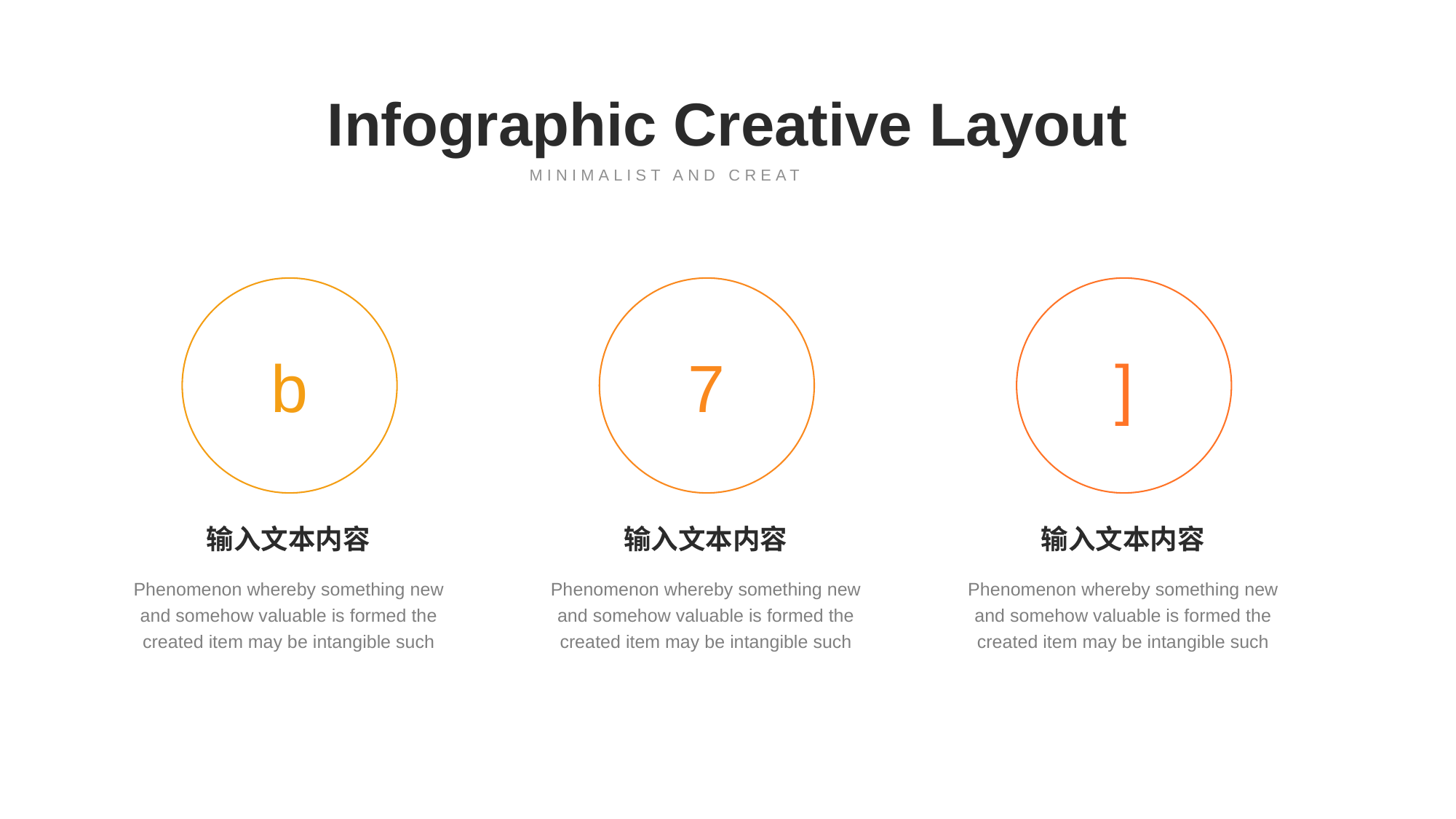

Infographic Creative Layout
MINIMALIST AND CREATIVE THEME
b
7
]
输入文本内容
Phenomenon whereby something new and somehow valuable is formed the created item may be intangible such
输入文本内容
Phenomenon whereby something new and somehow valuable is formed the created item may be intangible such
输入文本内容
Phenomenon whereby something new and somehow valuable is formed the created item may be intangible such